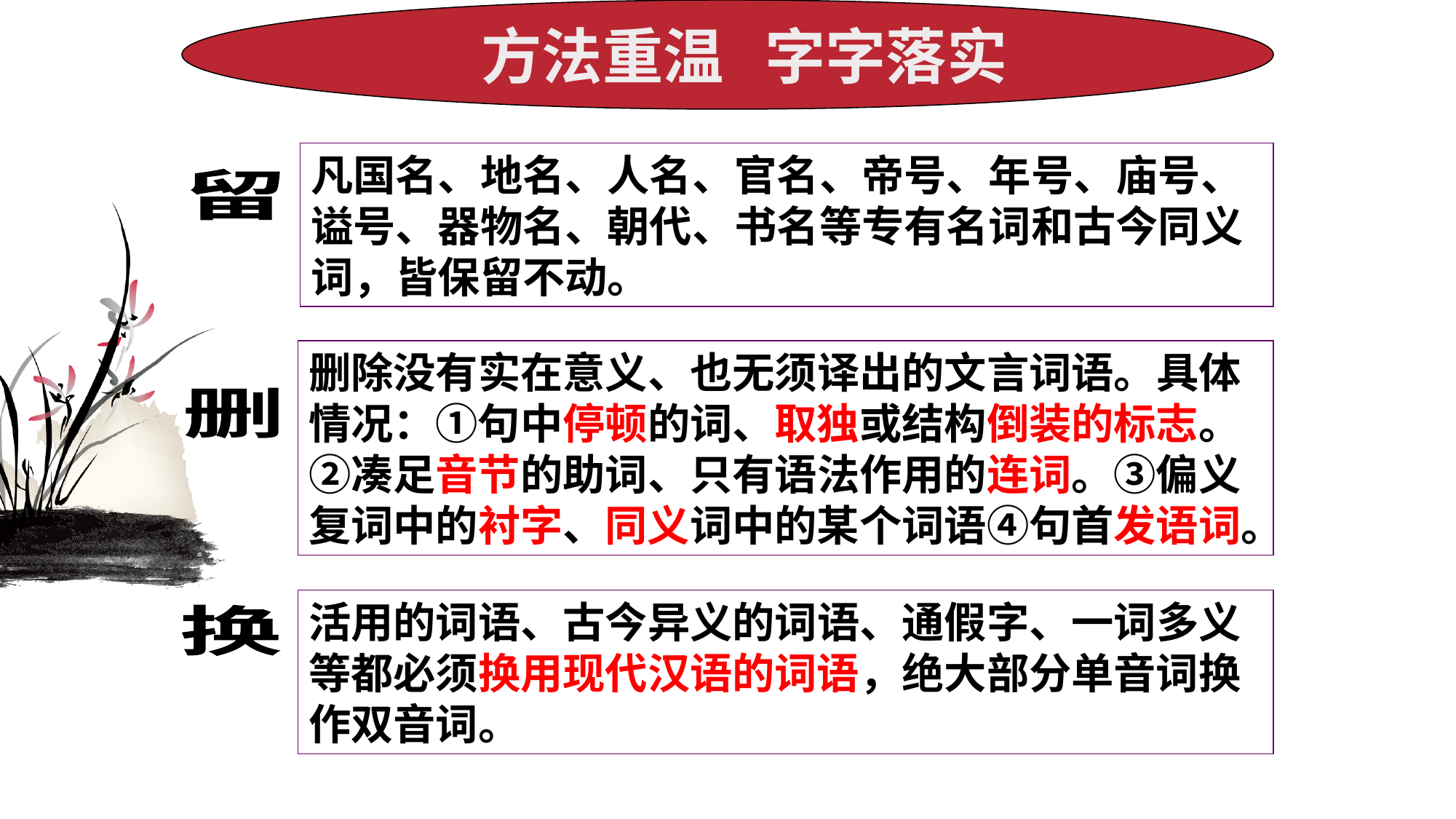

方法重温   字字落实
凡国名、地名、人名、官名、帝号、年号、庙号、谥号、器物名、朝代、书名等专有名词和古今同义词，皆保留不动。
留

删

换

删除没有实在意义、也无须译出的文言词语。具体情况：①句中停顿的词、取独或结构倒装的标志。②凑足音节的助词、只有语法作用的连词。③偏义复词中的衬字、同义词中的某个词语④句首发语词。
活用的词语、古今异义的词语、通假字、一词多义等都必须换用现代汉语的词语，绝大部分单音词换作双音词。